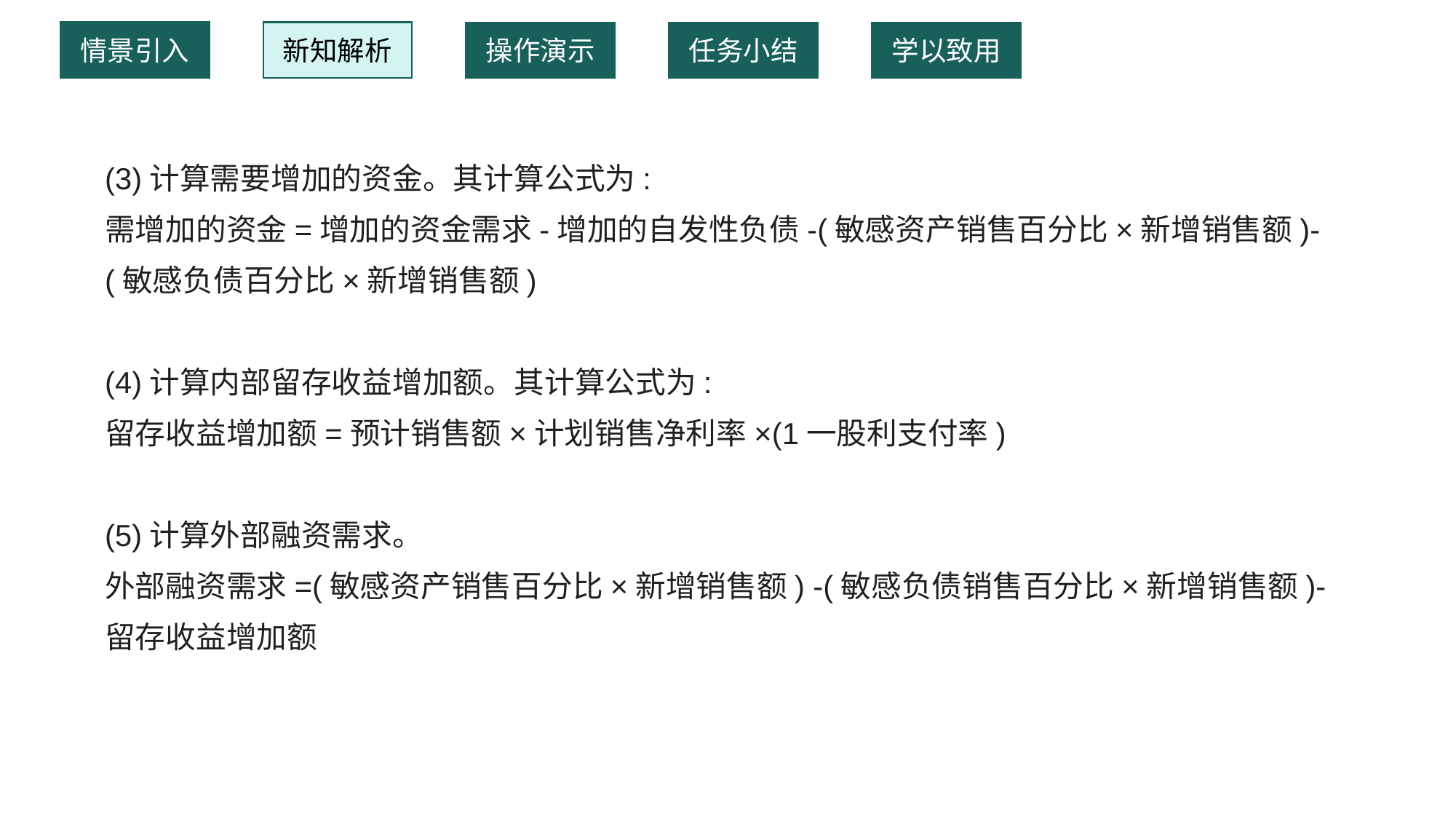

情景引入
新知解析
操作演示
任务小结
学以致用
(3)计算需要增加的资金。其计算公式为:
需增加的资金=增加的资金需求-增加的自发性负债-(敏感资产销售百分比×新增销售额)-(敏感负债百分比×新增销售额)

(4)计算内部留存收益增加额。其计算公式为:
留存收益增加额=预计销售额×计划销售净利率×(1一股利支付率)

(5)计算外部融资需求。
外部融资需求=(敏感资产销售百分比×新增销售额) -(敏感负债销售百分比×新增销售额)-留存收益增加额